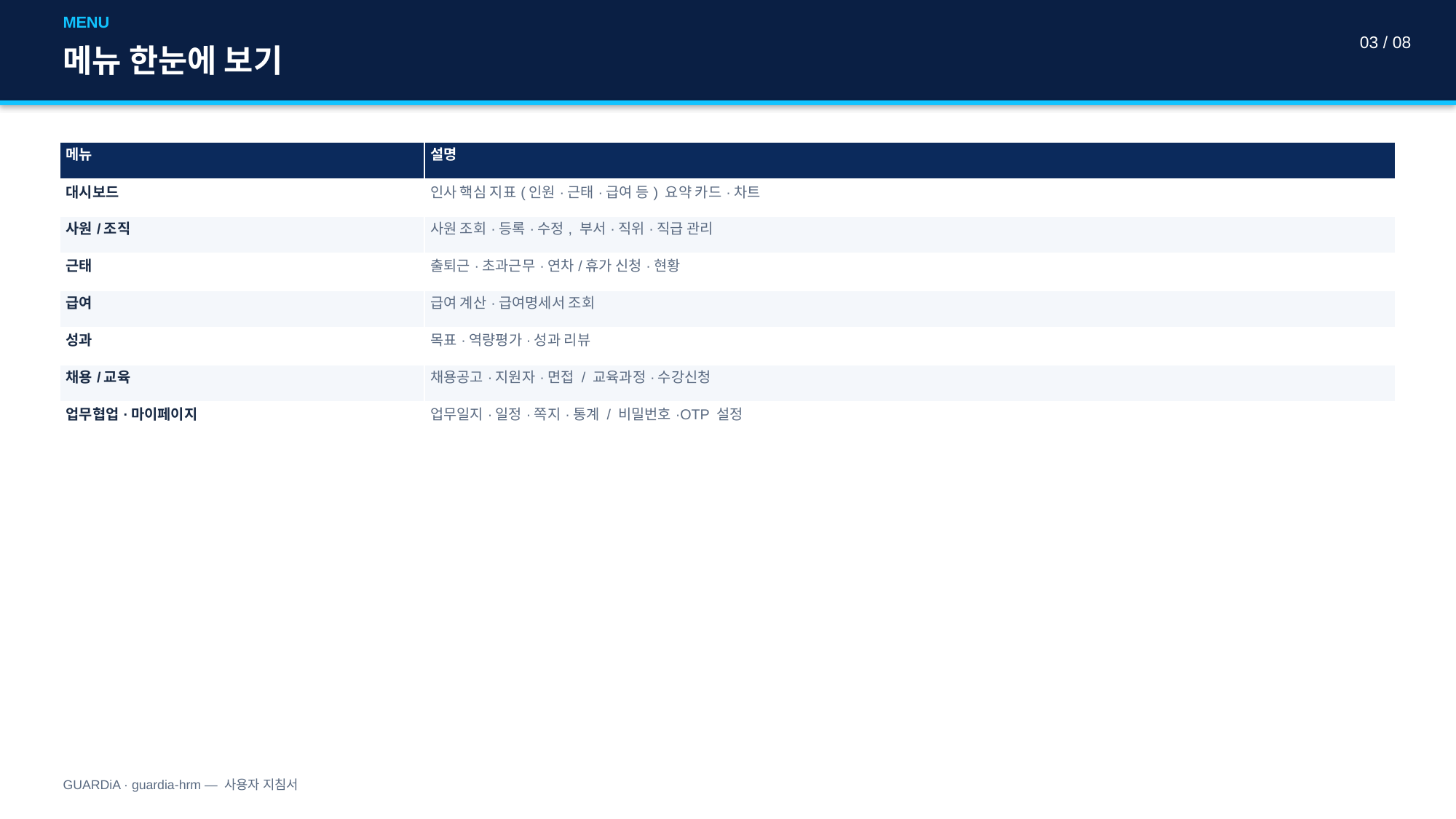

MENU
03 / 08
메뉴 한눈에 보기

| 메뉴 | 설명 |
| --- | --- |
| 대시보드 | 인사 핵심 지표(인원·근태·급여 등) 요약 카드·차트 |
| 사원/조직 | 사원 조회·등록·수정, 부서·직위·직급 관리 |
| 근태 | 출퇴근·초과근무·연차/휴가 신청·현황 |
| 급여 | 급여 계산·급여명세서 조회 |
| 성과 | 목표·역량평가·성과 리뷰 |
| 채용/교육 | 채용공고·지원자·면접 / 교육과정·수강신청 |
| 업무협업·마이페이지 | 업무일지·일정·쪽지·통계 / 비밀번호·OTP 설정 |
GUARDiA · guardia-hrm — 사용자 지침서